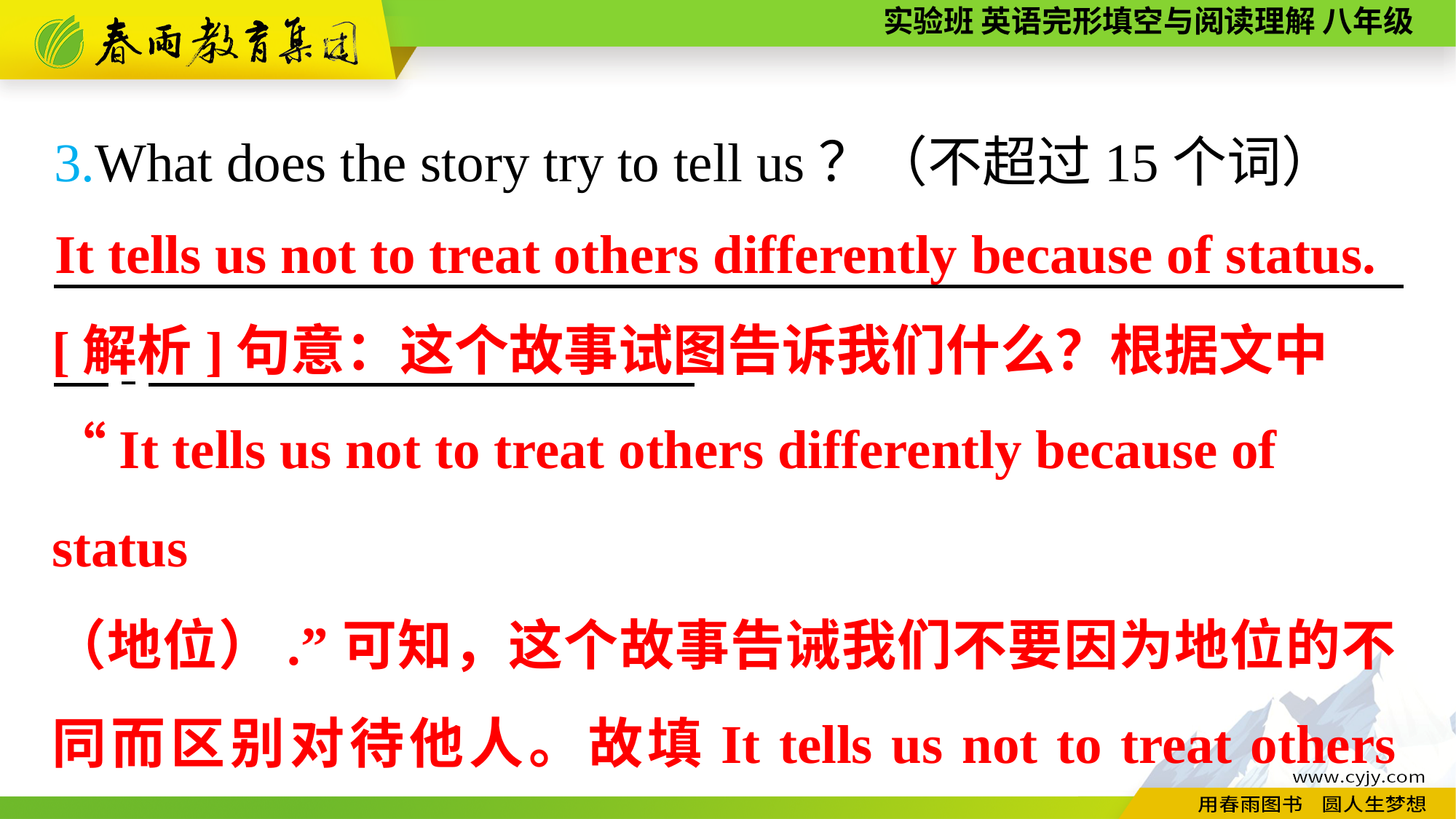

3.What does the story try to tell us？（不超过15个词）
　　　　　　　　　　　　　                                         　,
It tells us not to treat others differently because of status.
[解析]句意：这个故事试图告诉我们什么？根据文中“It tells us not to treat others differently because of status
（地位）.”可知，这个故事告诫我们不要因为地位的不同而区别对待他人。故填It tells us not to treat others differently because of status。